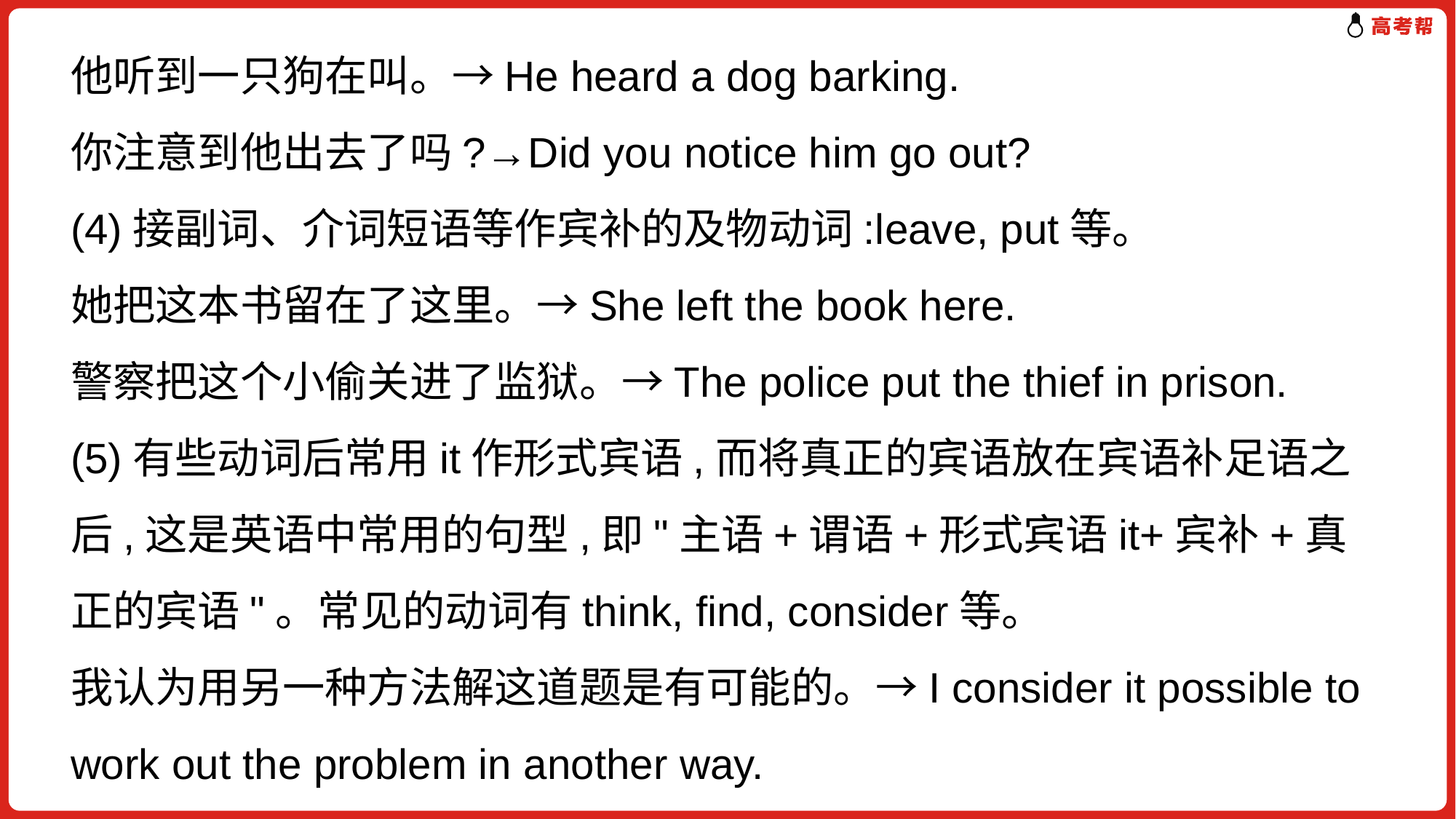

他听到一只狗在叫。→He heard a dog barking.
你注意到他出去了吗?→Did you notice him go out?
(4)接副词、介词短语等作宾补的及物动词:leave, put等。
她把这本书留在了这里。→She left the book here.
警察把这个小偷关进了监狱。→The police put the thief in prison.
(5)有些动词后常用it作形式宾语,而将真正的宾语放在宾语补足语之后,这是英语中常用的句型,即"主语+谓语+形式宾语it+宾补+真正的宾语"。常见的动词有think, find, consider等。
我认为用另一种方法解这道题是有可能的。→I consider it possible to work out the problem in another way.